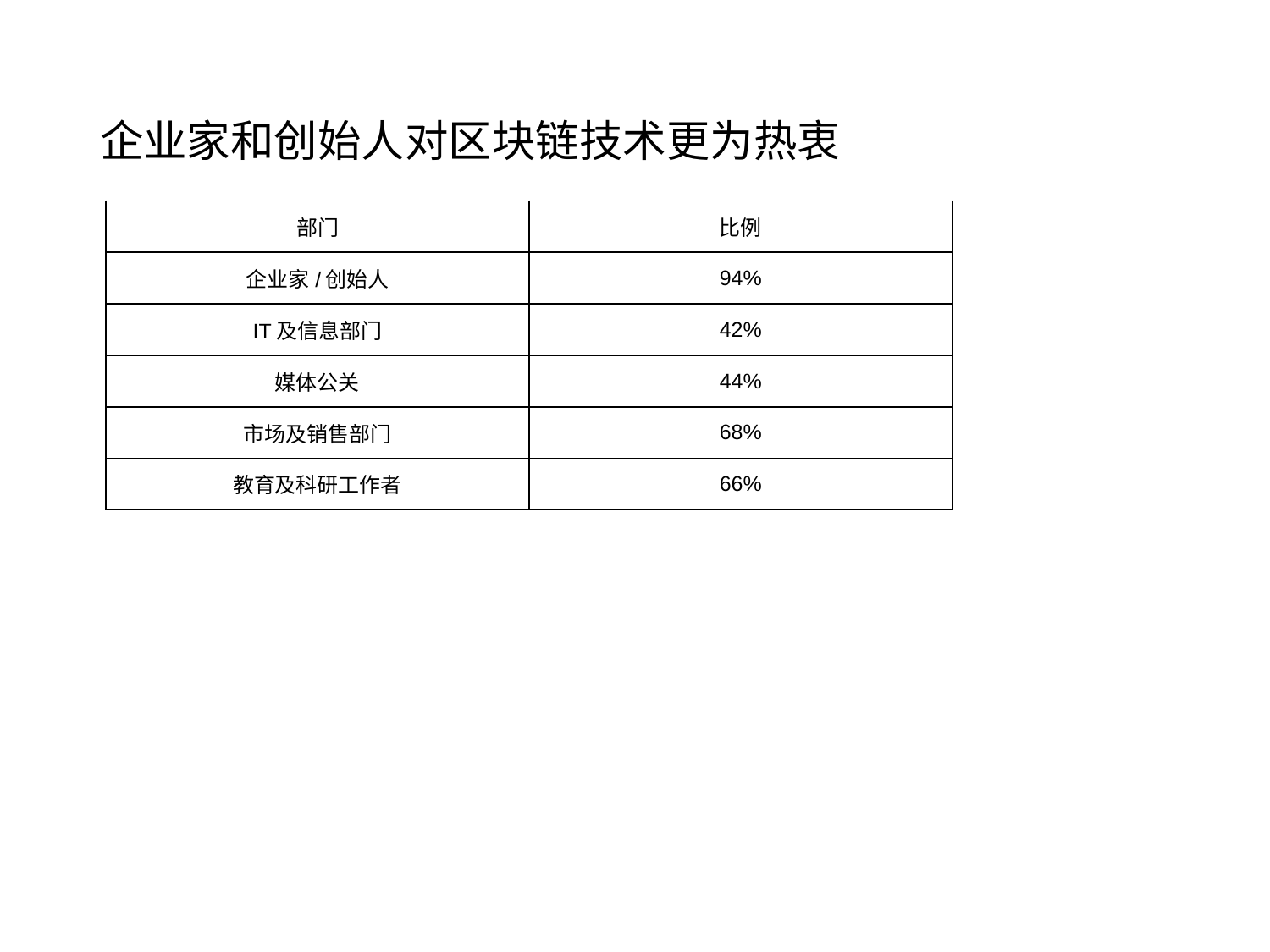

# 企业家和创始人对区块链技术更为热衷
| 部门 | 比例 |
| --- | --- |
| 企业家/创始人 | 94% |
| IT及信息部门 | 42% |
| 媒体公关 | 44% |
| 市场及销售部门 | 68% |
| 教育及科研工作者 | 66% |